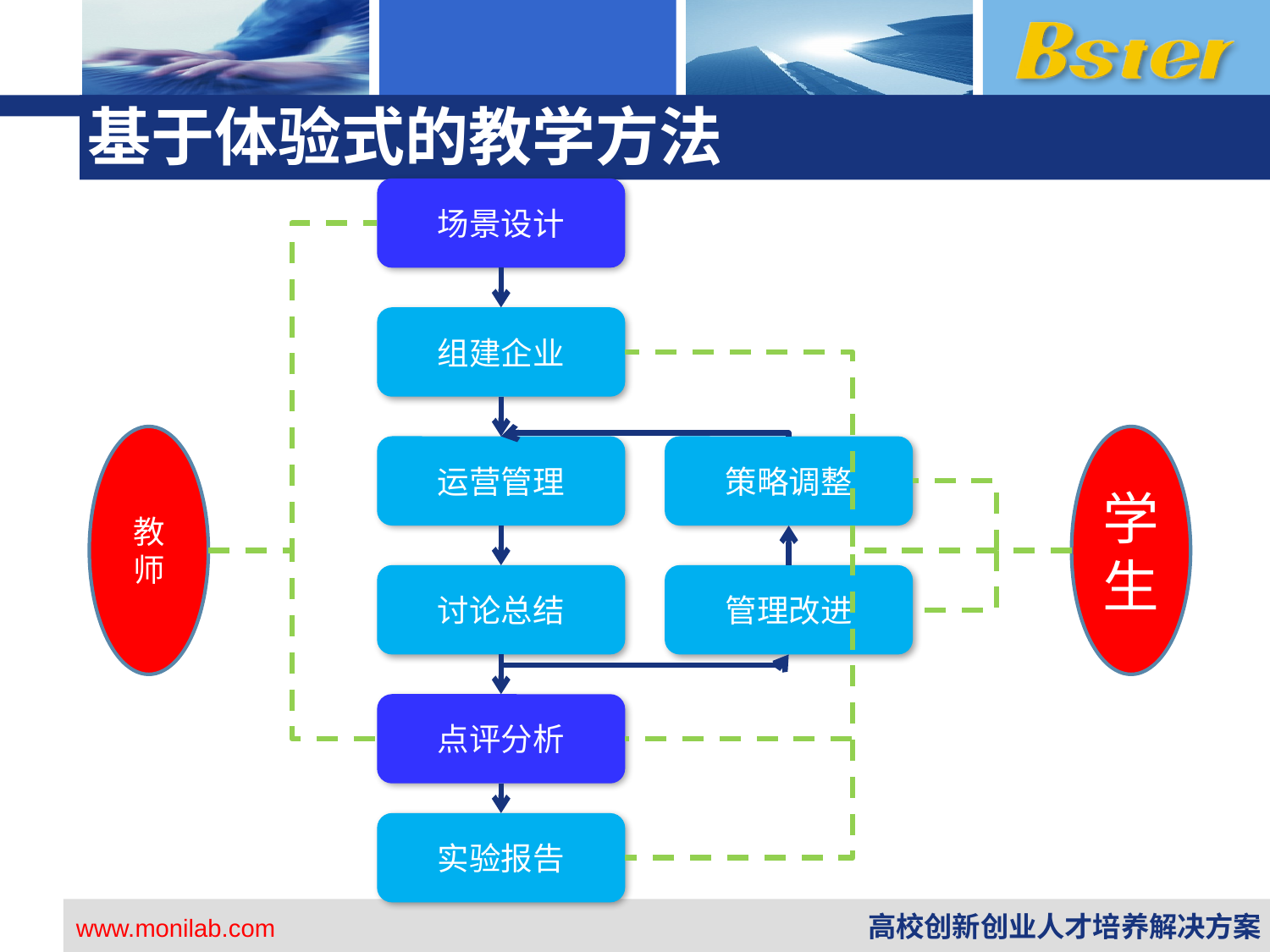

# 基于体验式的教学方法
场景设计
组建企业
教师
学生
运营管理
策略调整
讨论总结
管理改进
点评分析
实验报告